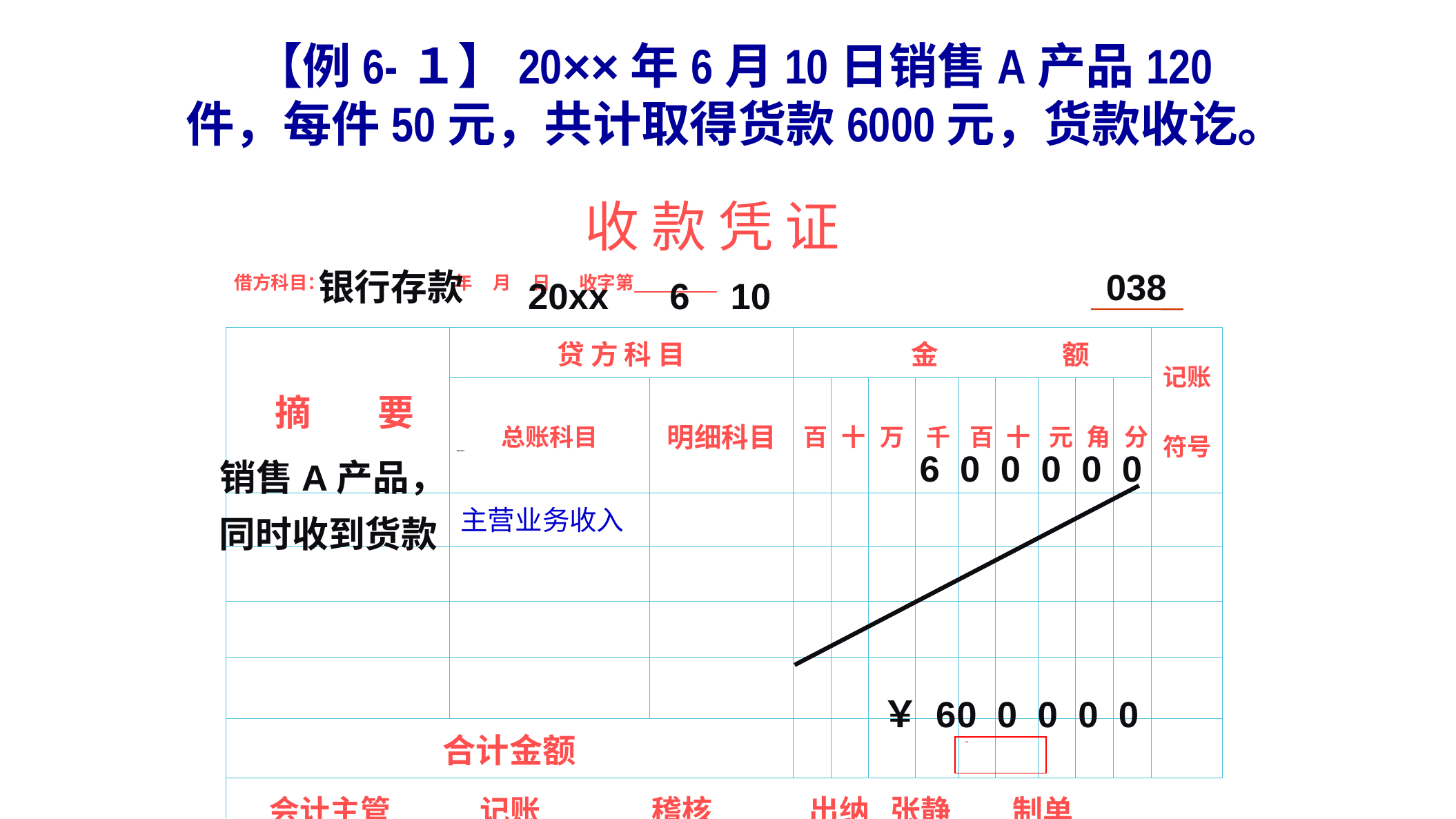

【例6-１】20××年6月10日销售A产品120件，每件50元，共计取得货款6000元，货款收讫。
# 收 款 凭 证
 借方科目：                               年     月     日       收字第
银行存款
    038
 20xx      6    10

|  | 摘 要 | 贷 方 科 目 |  | 金 额 |  |  |  |  |  |  |  |  | 记账 符号 |
| --- | --- | --- | --- | --- | --- | --- | --- | --- | --- | --- | --- | --- | --- |
|  |  | 总账科目 | 明细科目 | 百 | 十 | 万 | 千 | 百 | 十 | 元 | 角 | 分 |  |
|  |  | 主营业务收入 |  |  |  |  |  |  |  |  |  |  |  |
|  |  |  |  |  |  |  |  |  |  |  |  |  |  |
|  |  |  |  |  |  |  |  |  |  |  |  |  |  |
|  |  |  |  |  |  |  |  |  |  |  |  |  |  |
|  | 合计金额 |  |  |  |  |  |  |  |  |  |  |  |  |
|  | 会计主管 记账 稽核 出纳 张静 制单 |  |  |  |  |  |  |  |  |  |  |  |  |
 销售A产品，
同时收到货款
 主营业务收入
        6  0  0  0  0  0

 ￥ 6  0  0  0  0  0
张静